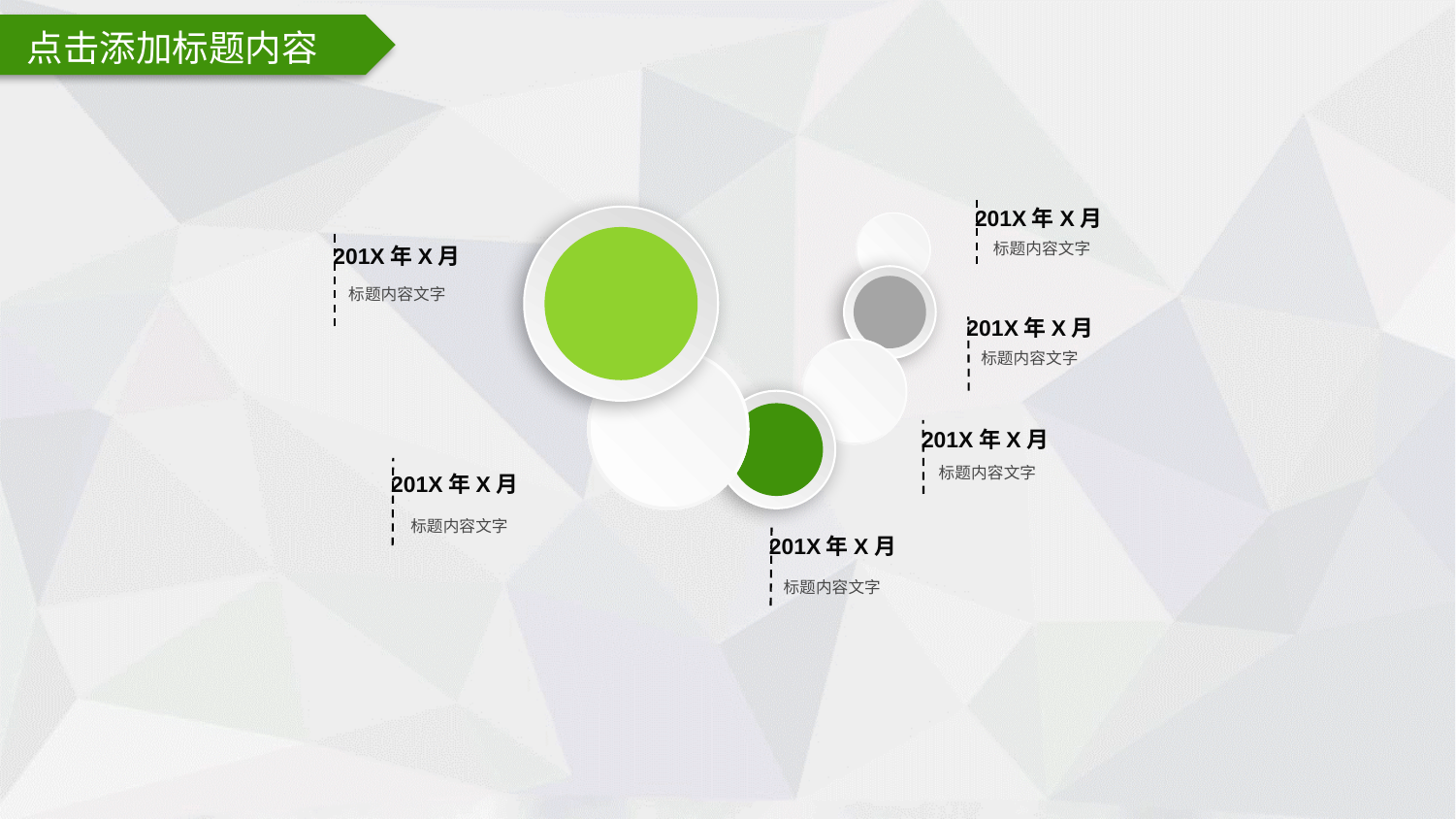

点击添加标题内容
201X年X月

标题内容文字
201X年X月

标题内容文字
201X年X月

标题内容文字

201X年X月
标题内容文字
201X年X月
标题内容文字
201X年X月
标题内容文字